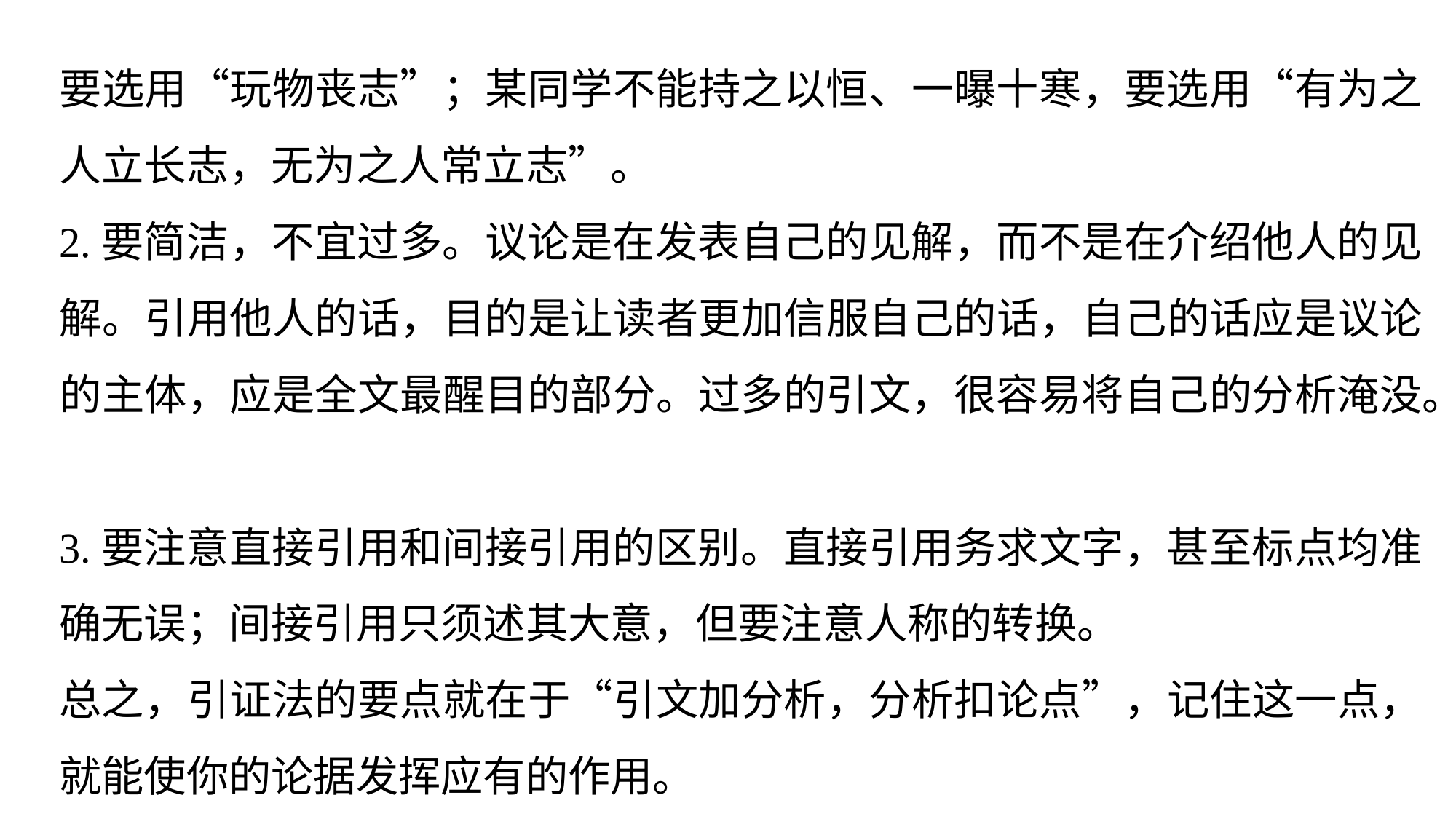

要选用“玩物丧志”；某同学不能持之以恒、一曝十寒，要选用“有为之人立长志，无为之人常立志”。
2.要简洁，不宜过多。议论是在发表自己的见解，而不是在介绍他人的见解。引用他人的话，目的是让读者更加信服自己的话，自己的话应是议论的主体，应是全文最醒目的部分。过多的引文，很容易将自己的分析淹没。
3.要注意直接引用和间接引用的区别。直接引用务求文字，甚至标点均准确无误；间接引用只须述其大意，但要注意人称的转换。
总之，引证法的要点就在于“引文加分析，分析扣论点”，记住这一点，就能使你的论据发挥应有的作用。